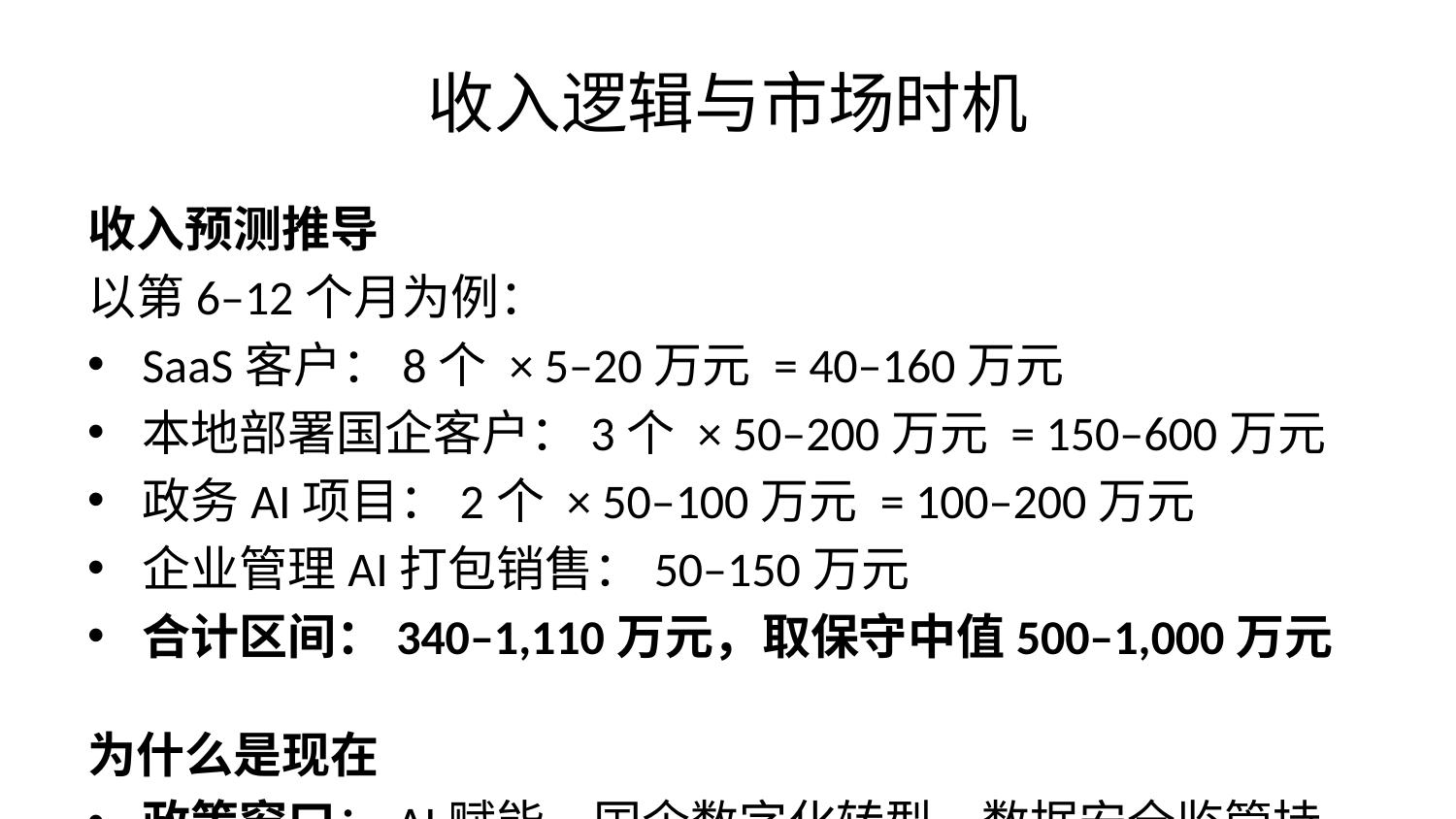

# 收入逻辑与市场时机
收入预测推导
以第6–12个月为例：
SaaS客户：8个 × 5–20万元 = 40–160万元
本地部署国企客户：3个 × 50–200万元 = 150–600万元
政务AI项目：2个 × 50–100万元 = 100–200万元
企业管理AI打包销售：50–150万元
合计区间：340–1,110万元，取保守中值500–1,000万元
为什么是现在
政策窗口：AI赋能、国企数字化转型、数据安全监管持续推进
技术拐点：推理成本下降，边缘端AI从不可行走向可落地
竞争窗口：大厂聚焦通用场景，HR垂直领域仍未被充分占领
数据安全要求越高，边缘部署的价值越明确。